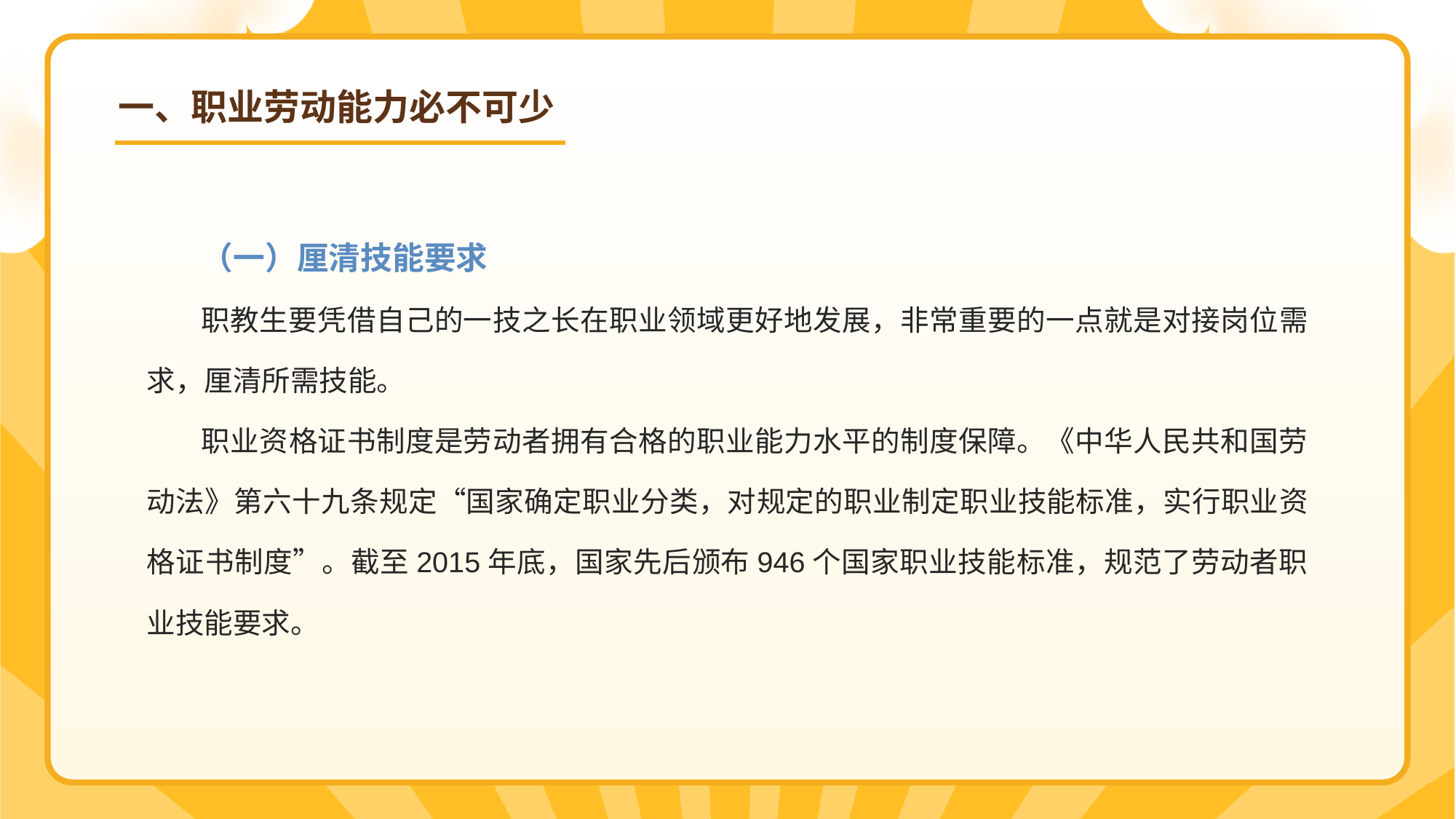

一、职业劳动能力必不可少
（一）厘清技能要求
职教生要凭借自己的一技之长在职业领域更好地发展，非常重要的一点就是对接岗位需求，厘清所需技能。
职业资格证书制度是劳动者拥有合格的职业能力水平的制度保障。《中华人民共和国劳动法》第六十九条规定“国家确定职业分类，对规定的职业制定职业技能标准，实行职业资格证书制度”。截至2015年底，国家先后颁布946个国家职业技能标准，规范了劳动者职业技能要求。